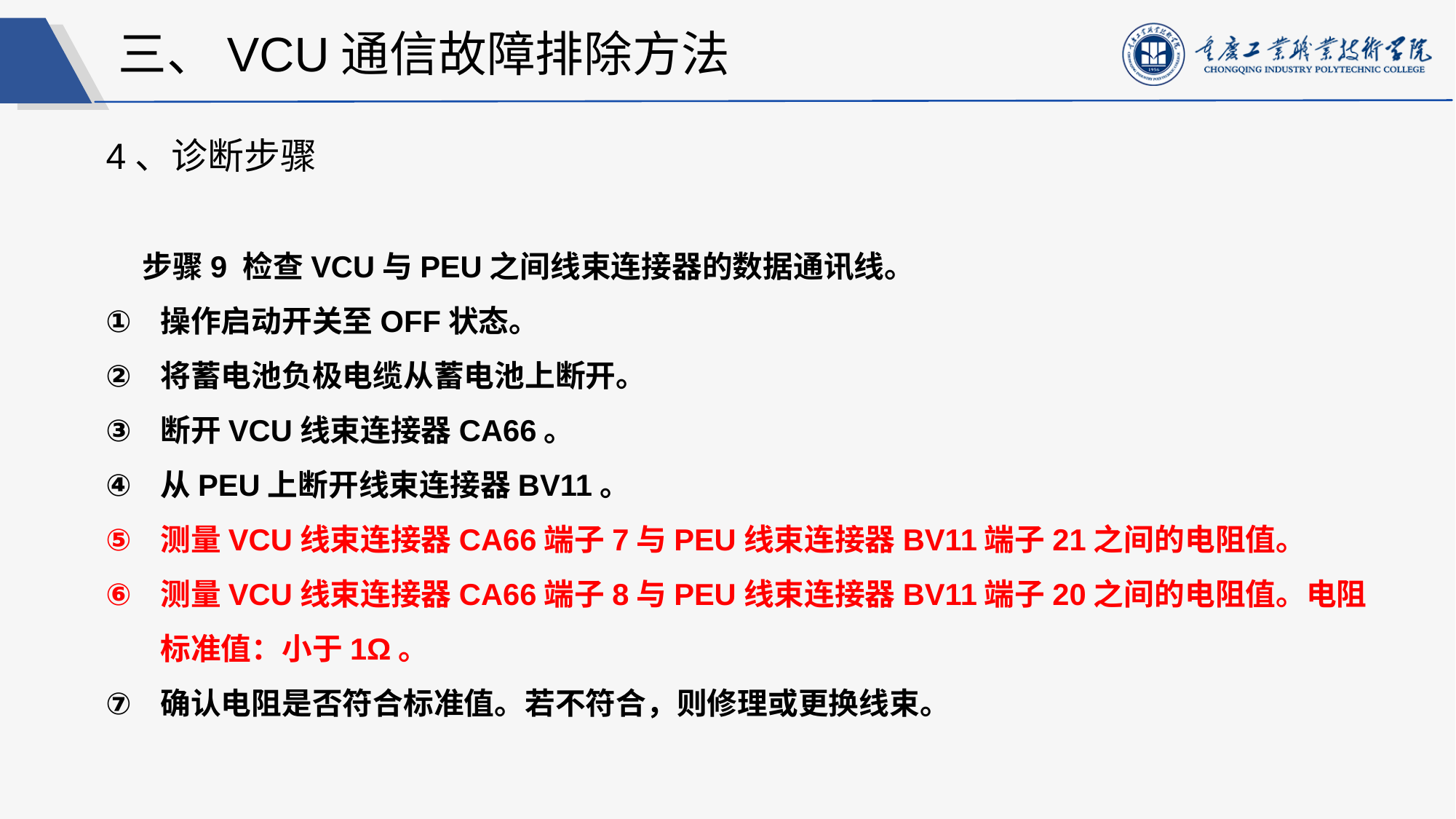

三、VCU通信故障排除方法
4、诊断步骤
步骤9 检查VCU与PEU之间线束连接器的数据通讯线。
操作启动开关至OFF状态。
将蓄电池负极电缆从蓄电池上断开。
断开VCU线束连接器CA66。
从PEU上断开线束连接器BV11。
测量VCU线束连接器CA66端子7与PEU线束连接器BV11端子21之间的电阻值。
测量VCU线束连接器CA66端子8与PEU线束连接器BV11端子20之间的电阻值。电阻标准值：小于1Ω。
确认电阻是否符合标准值。若不符合，则修理或更换线束。